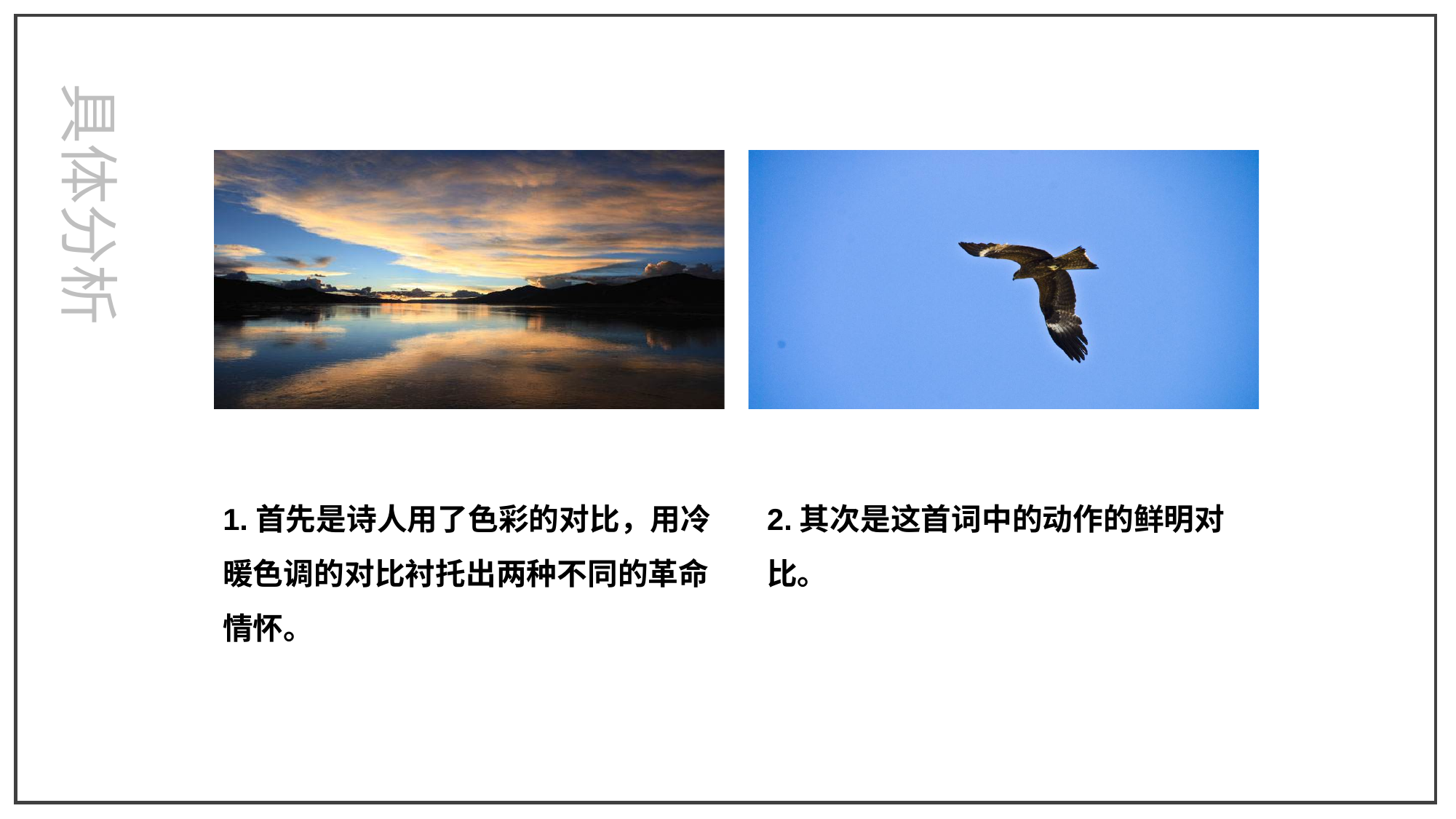

具体分析

1.首先是诗人用了色彩的对比，用冷暖色调的对比衬托出两种不同的革命情怀。
2.其次是这首词中的动作的鲜明对比。